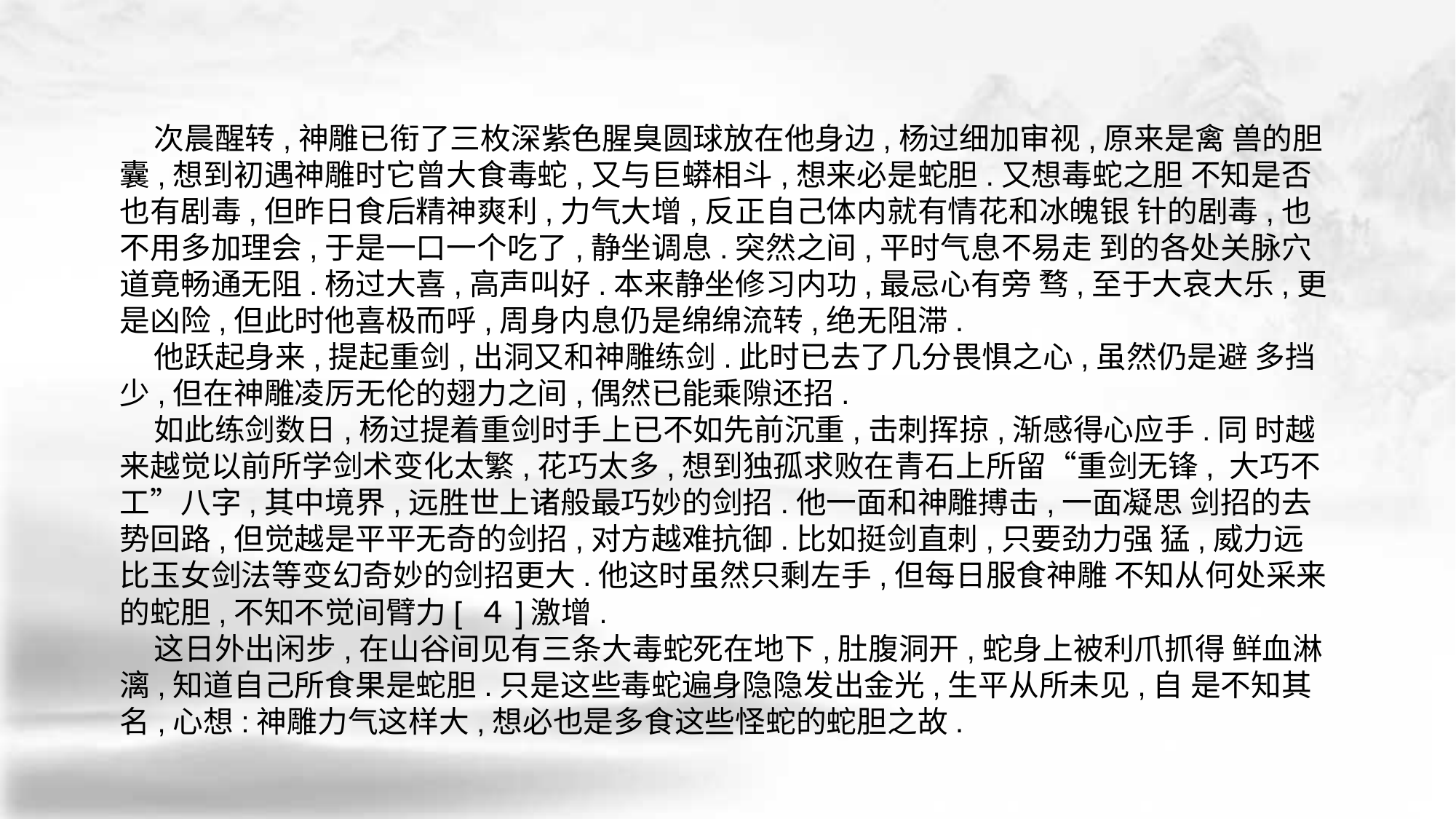

次晨醒转,神雕已衔了三枚深紫色腥臭圆球放在他身边,杨过细加审视,原来是禽 兽的胆囊,想到初遇神雕时它曾大食毒蛇,又与巨蟒相斗,想来必是蛇胆.又想毒蛇之胆 不知是否也有剧毒,但昨日食后精神爽利,力气大增,反正自己体内就有情花和冰魄银 针的剧毒,也不用多加理会,于是一口一个吃了,静坐调息.突然之间,平时气息不易走 到的各处关脉穴道竟畅通无阻.杨过大喜,高声叫好.本来静坐修习内功,最忌心有旁 骛,至于大哀大乐,更是凶险,但此时他喜极而呼,周身内息仍是绵绵流转,绝无阻滞.
    他跃起身来,提起重剑,出洞又和神雕练剑.此时已去了几分畏惧之心,虽然仍是避 多挡少,但在神雕凌厉无伦的翅力之间,偶然已能乘隙还招.
    如此练剑数日,杨过提着重剑时手上已不如先前沉重,击刺挥掠,渐感得心应手.同 时越来越觉以前所学剑术变化太繁,花巧太多,想到独孤求败在青石上所留“重剑无锋, 大巧不工”八字,其中境界,远胜世上诸般最巧妙的剑招.他一面和神雕搏击,一面凝思 剑招的去势回路,但觉越是平平无奇的剑招,对方越难抗御.比如挺剑直刺,只要劲力强 猛,威力远比玉女剑法等变幻奇妙的剑招更大.他这时虽然只剩左手,但每日服食神雕 不知从何处采来的蛇胆,不知不觉间臂力[ ４]激增.
    这日外出闲步,在山谷间见有三条大毒蛇死在地下,肚腹洞开,蛇身上被利爪抓得 鲜血淋漓,知道自己所食果是蛇胆.只是这些毒蛇遍身隐隐发出金光,生平从所未见,自 是不知其名,心想:神雕力气这样大,想必也是多食这些怪蛇的蛇胆之故.